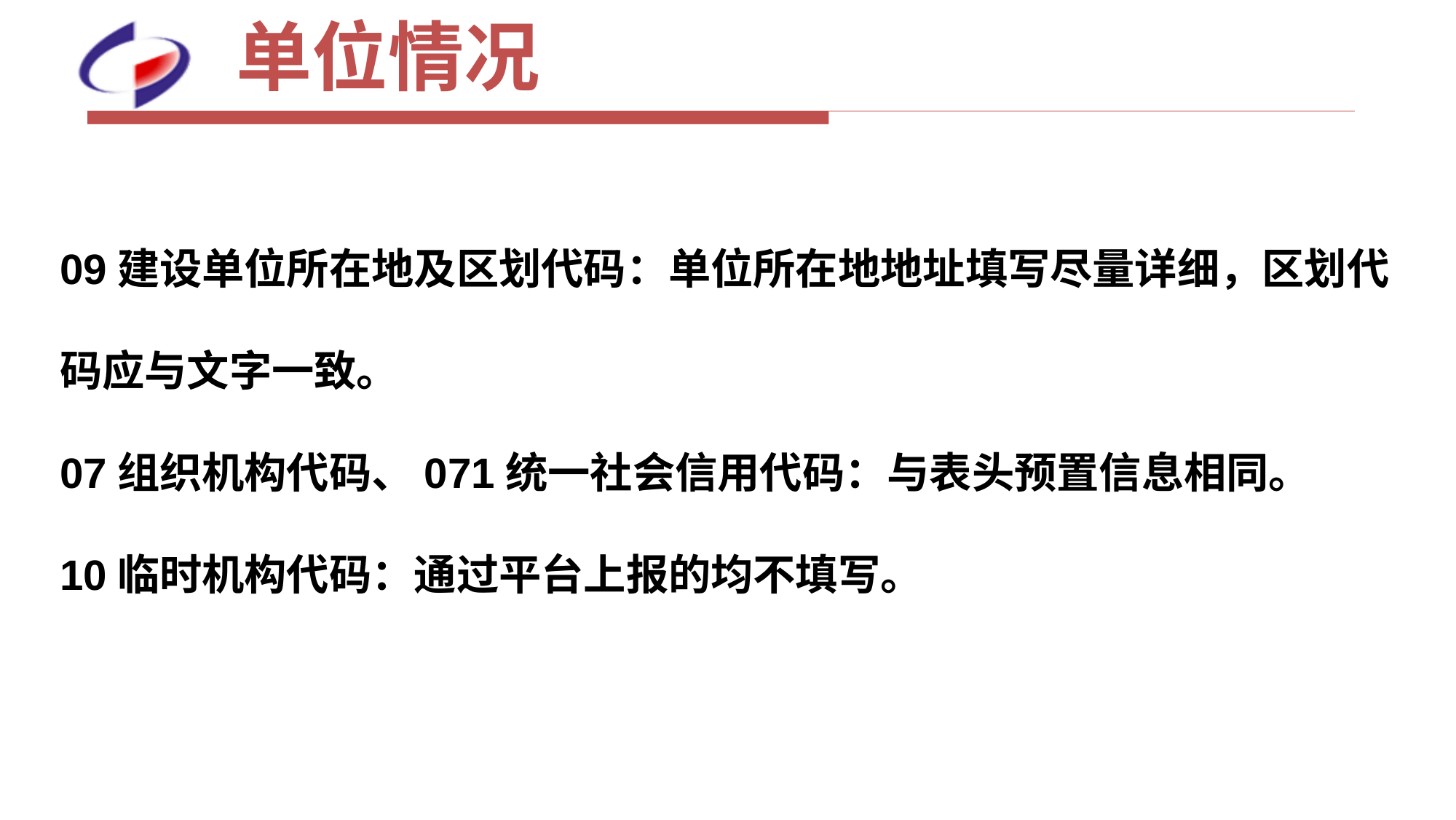

# 单位情况
09建设单位所在地及区划代码：单位所在地地址填写尽量详细，区划代码应与文字一致。
07组织机构代码、071统一社会信用代码：与表头预置信息相同。
10临时机构代码：通过平台上报的均不填写。